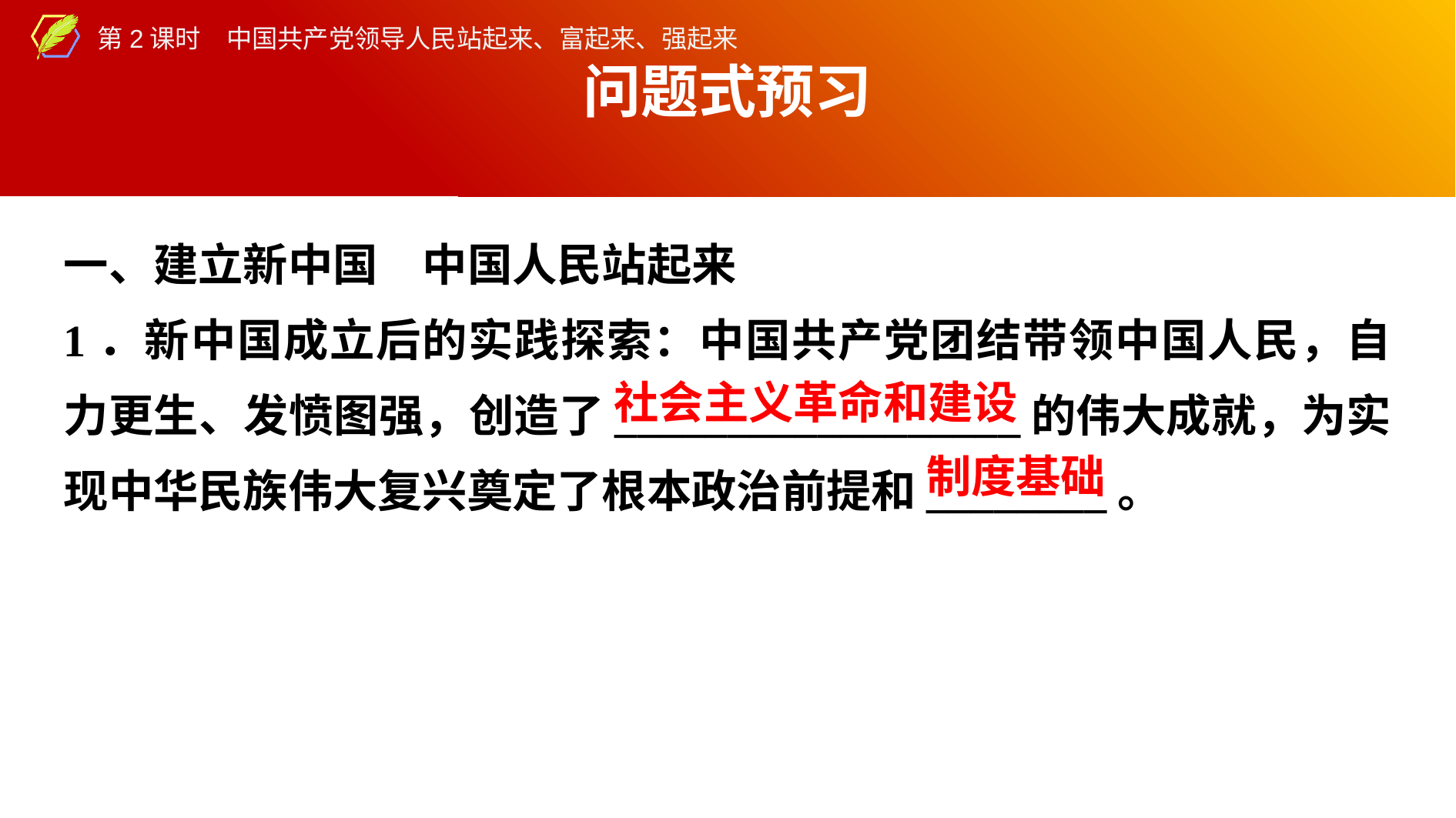

问题式预习
一、建立新中国　中国人民站起来
1．新中国成立后的实践探索：中国共产党团结带领中国人民，自力更生、发愤图强，创造了__________________的伟大成就，为实现中华民族伟大复兴奠定了根本政治前提和________。
社会主义革命和建设
制度基础